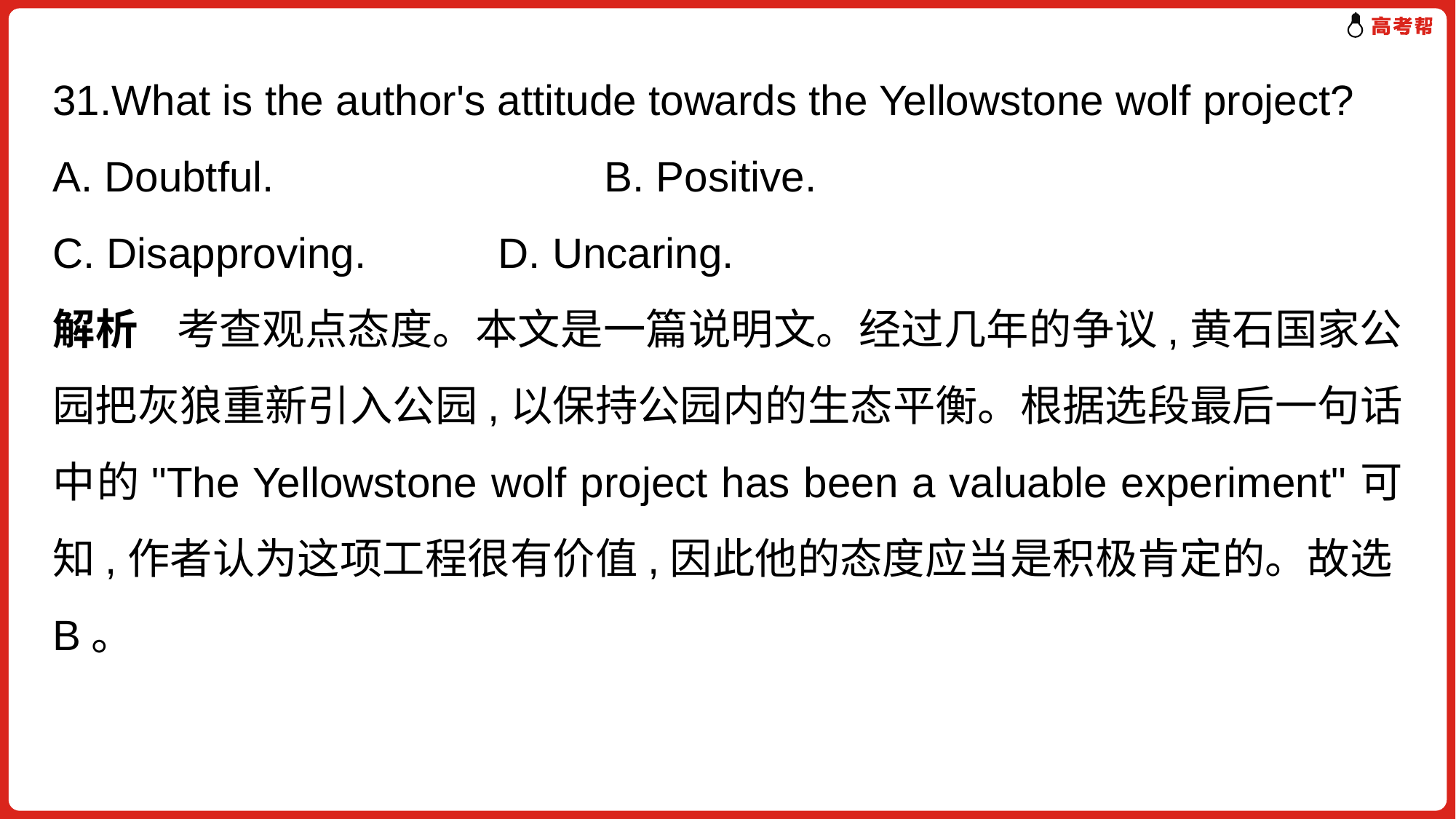

31.What is the author's attitude towards the Yellowstone wolf project?
A. Doubtful. 	                   B. Positive.
C. Disapproving. 	          D. Uncaring.
解析    考查观点态度。本文是一篇说明文。经过几年的争议,黄石国家公园把灰狼重新引入公园,以保持公园内的生态平衡。根据选段最后一句话中的"The Yellowstone wolf project has been a valuable experiment"可知,作者认为这项工程很有价值,因此他的态度应当是积极肯定的。故选B。